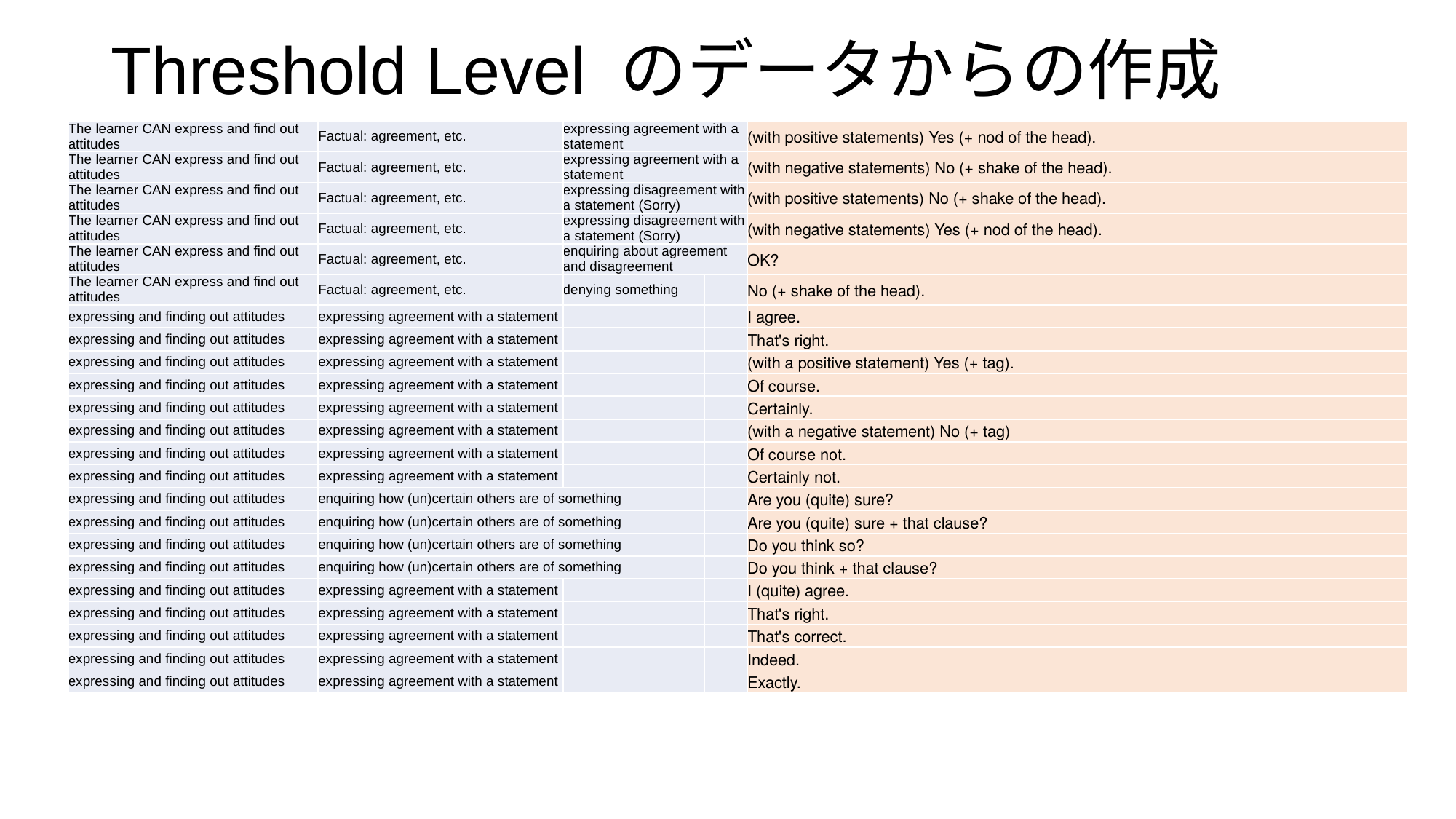

# Threshold Level のデータからの作成
| The learner CAN express and find out attitudes | Factual: agreement, etc. | expressing agreement with a statement |  | (with positive statements) Yes (+ nod of the head). |
| --- | --- | --- | --- | --- |
| The learner CAN express and find out attitudes | Factual: agreement, etc. | expressing agreement with a statement |  | (with negative statements) No (+ shake of the head). |
| The learner CAN express and find out attitudes | Factual: agreement, etc. | expressing disagreement with a statement (Sorry) |  | (with positive statements) No (+ shake of the head). |
| The learner CAN express and find out attitudes | Factual: agreement, etc. | expressing disagreement with a statement (Sorry) |  | (with negative statements) Yes (+ nod of the head). |
| The learner CAN express and find out attitudes | Factual: agreement, etc. | enquiring about agreement and disagreement |  | OK? |
| The learner CAN express and find out attitudes | Factual: agreement, etc. | denying something |  | No (+ shake of the head). |
| expressing and finding out attitudes | expressing agreement with a statement |  |  | I agree. |
| expressing and finding out attitudes | expressing agreement with a statement |  |  | That's right. |
| expressing and finding out attitudes | expressing agreement with a statement |  |  | (with a positive statement) Yes (+ tag). |
| expressing and finding out attitudes | expressing agreement with a statement |  |  | Of course. |
| expressing and finding out attitudes | expressing agreement with a statement |  |  | Certainly. |
| expressing and finding out attitudes | expressing agreement with a statement |  |  | (with a negative statement) No (+ tag) |
| expressing and finding out attitudes | expressing agreement with a statement |  |  | Of course not. |
| expressing and finding out attitudes | expressing agreement with a statement |  |  | Certainly not. |
| expressing and finding out attitudes | enquiring how (un)certain others are of something |  |  | Are you (quite) sure? |
| expressing and finding out attitudes | enquiring how (un)certain others are of something |  |  | Are you (quite) sure + that clause? |
| expressing and finding out attitudes | enquiring how (un)certain others are of something |  |  | Do you think so? |
| expressing and finding out attitudes | enquiring how (un)certain others are of something |  |  | Do you think + that clause? |
| expressing and finding out attitudes | expressing agreement with a statement |  |  | I (quite) agree. |
| expressing and finding out attitudes | expressing agreement with a statement |  |  | That's right. |
| expressing and finding out attitudes | expressing agreement with a statement |  |  | That's correct. |
| expressing and finding out attitudes | expressing agreement with a statement |  |  | Indeed. |
| expressing and finding out attitudes | expressing agreement with a statement |  |  | Exactly. |